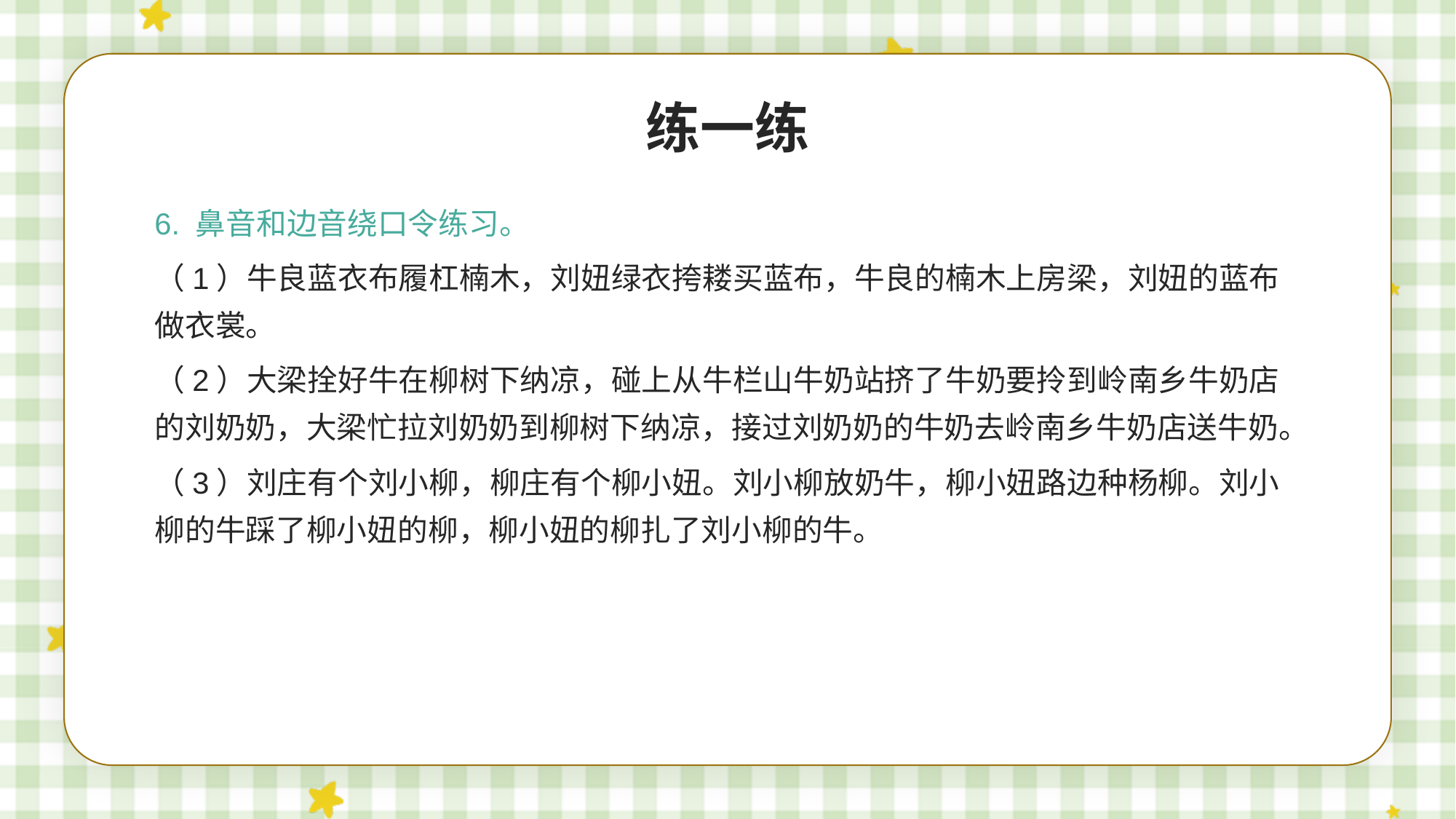

练一练
6. 鼻音和边音绕口令练习。
（1）牛良蓝衣布履杠楠木，刘妞绿衣挎耧买蓝布，牛良的楠木上房梁，刘妞的蓝布做衣裳。
（2）大梁拴好牛在柳树下纳凉，碰上从牛栏山牛奶站挤了牛奶要拎到岭南乡牛奶店的刘奶奶，大梁忙拉刘奶奶到柳树下纳凉，接过刘奶奶的牛奶去岭南乡牛奶店送牛奶。
（3）刘庄有个刘小柳，柳庄有个柳小妞。刘小柳放奶牛，柳小妞路边种杨柳。刘小柳的牛踩了柳小妞的柳，柳小妞的柳扎了刘小柳的牛。